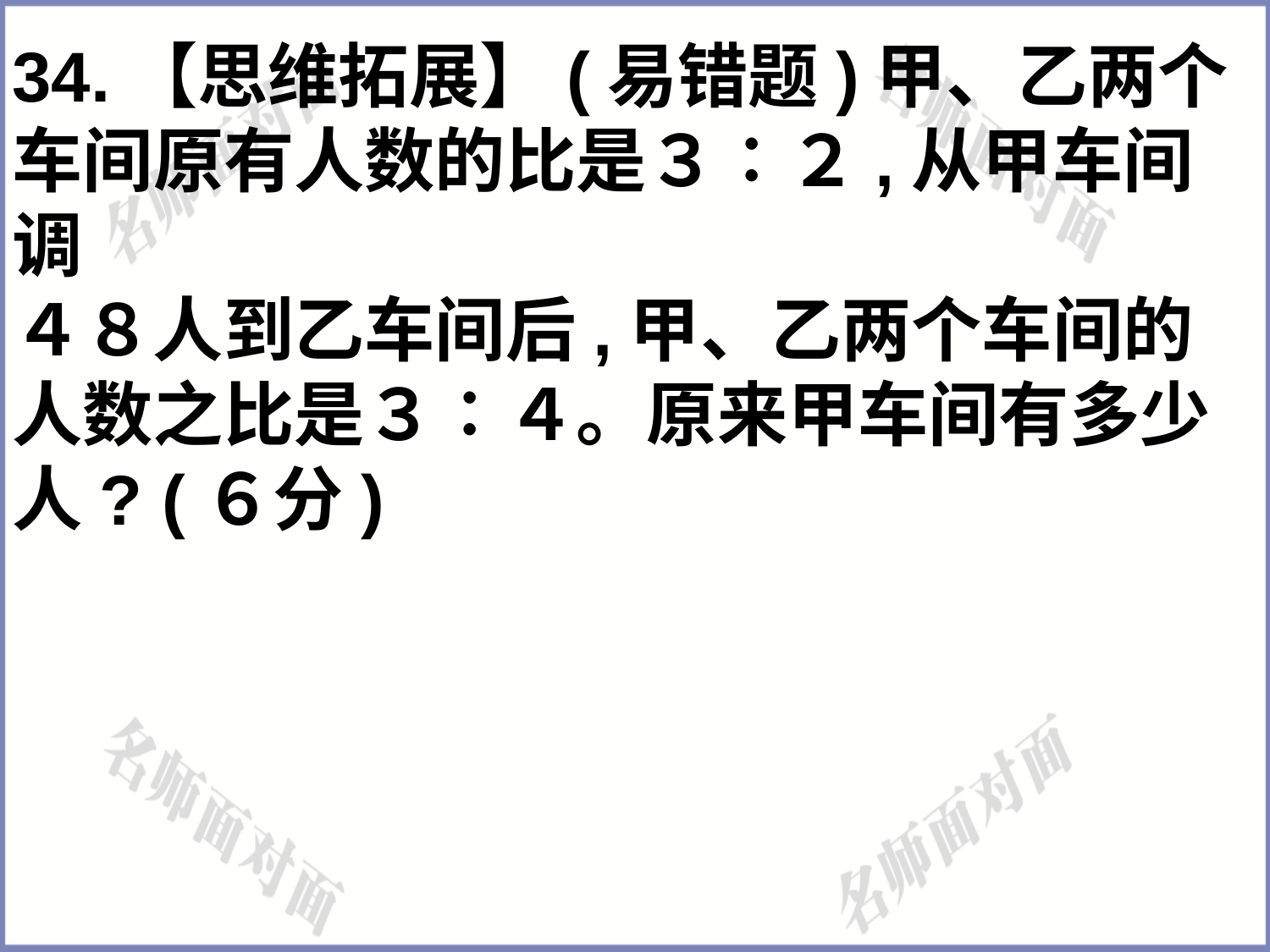

34.【思维拓展】(易错题)甲、乙两个车间原有人数的比是３∶２,从甲车间调
４８人到乙车间后,甲、乙两个车间的人数之比是３∶４。原来甲车间有多少人? (６分)